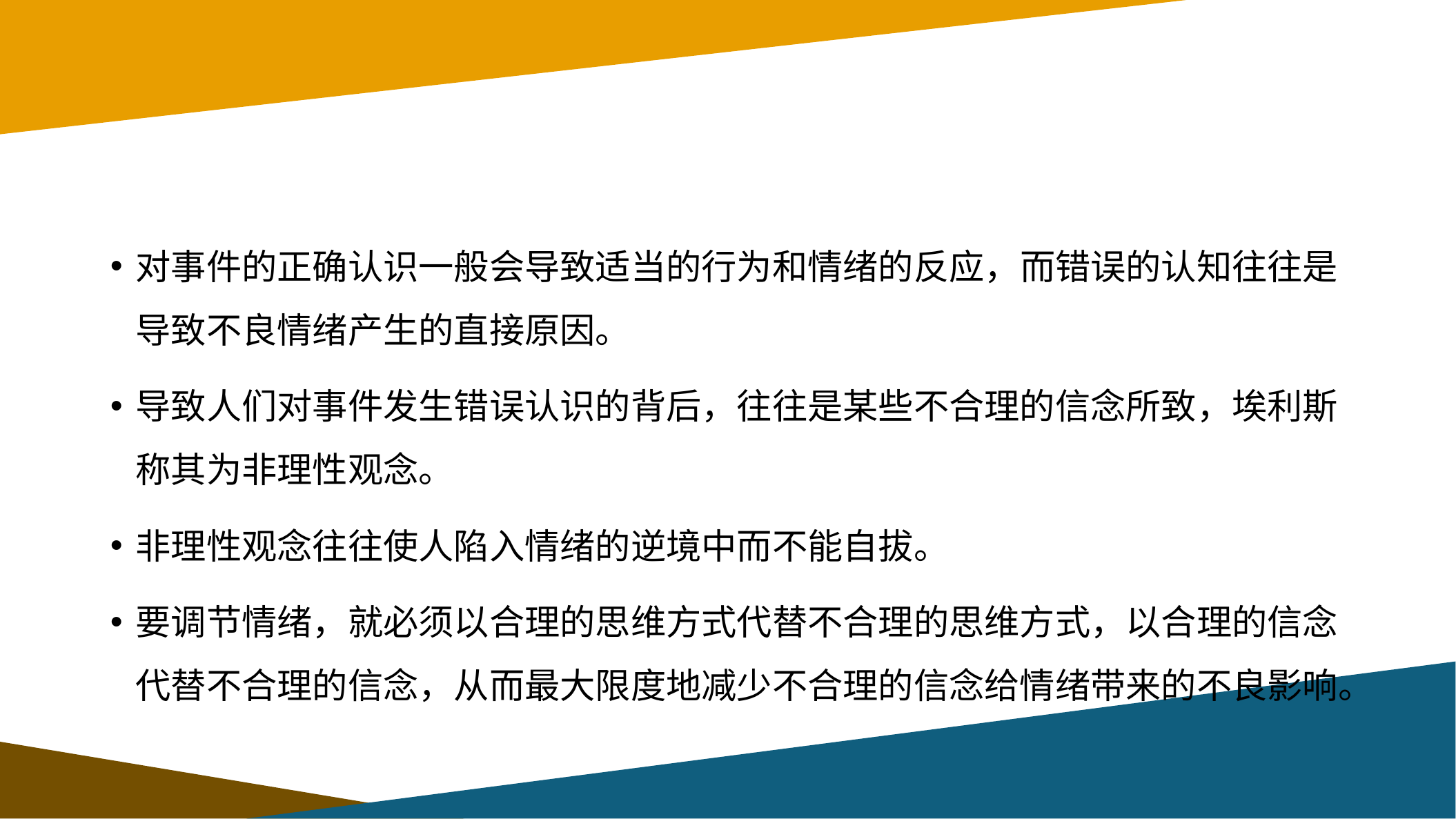

#
对事件的正确认识一般会导致适当的行为和情绪的反应，而错误的认知往往是导致不良情绪产生的直接原因。
导致人们对事件发生错误认识的背后，往往是某些不合理的信念所致，埃利斯称其为非理性观念。
非理性观念往往使人陷入情绪的逆境中而不能自拔。
要调节情绪，就必须以合理的思维方式代替不合理的思维方式，以合理的信念代替不合理的信念，从而最大限度地减少不合理的信念给情绪带来的不良影响。